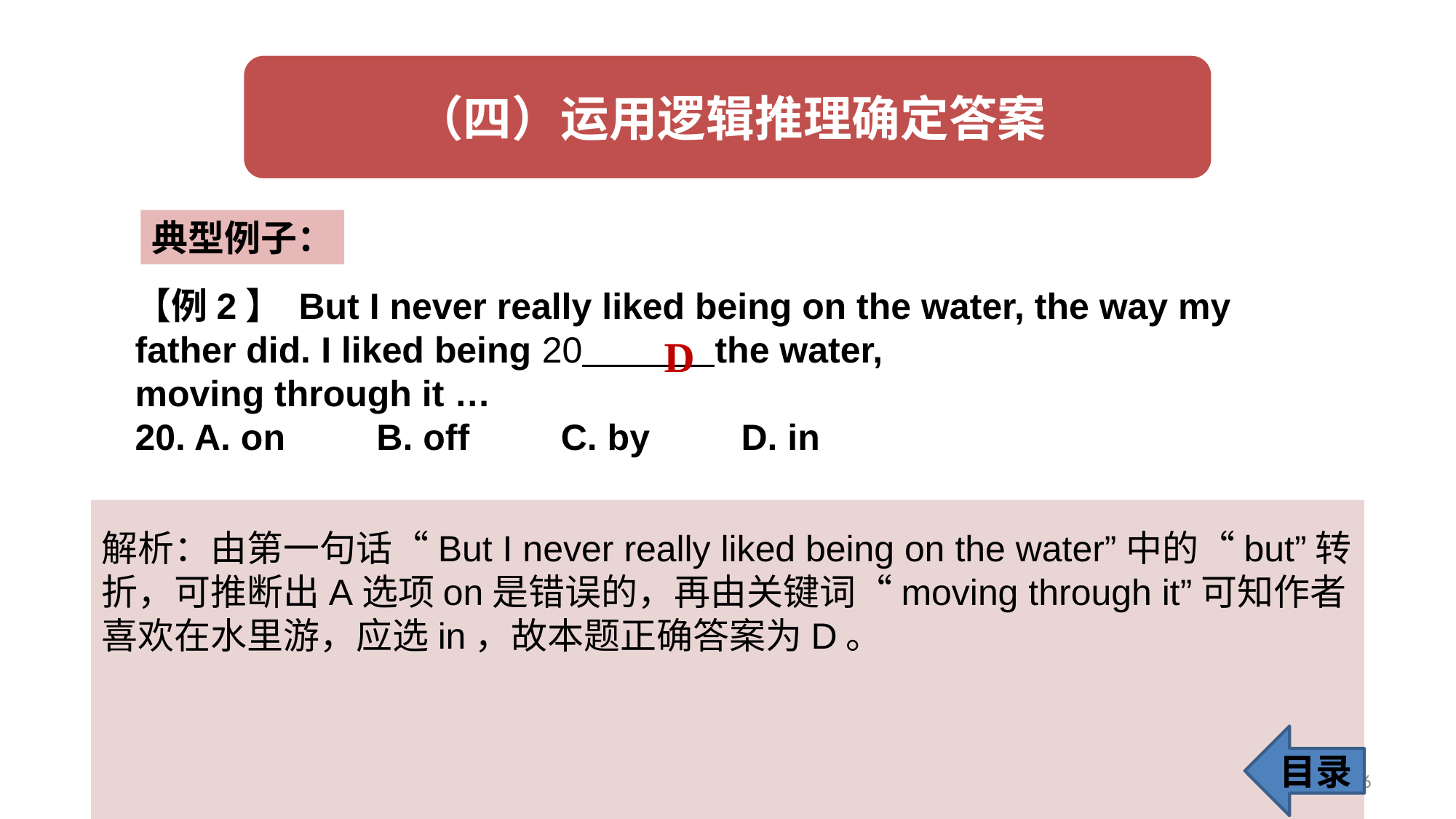

（四）运用逻辑推理确定答案
典型例子：
【例2】 But I never really liked being on the water, the way my father did. I liked being 20             the water,
moving through it …
20. A. on         B. off         C. by         D. in
D

解析：由第一句话“But I never really liked being on the water”中的“but”转折，可推断出A选项on是错误的，再由关键词“moving through it”可知作者喜欢在水里游，应选in，故本题正确答案为D。
目录
16